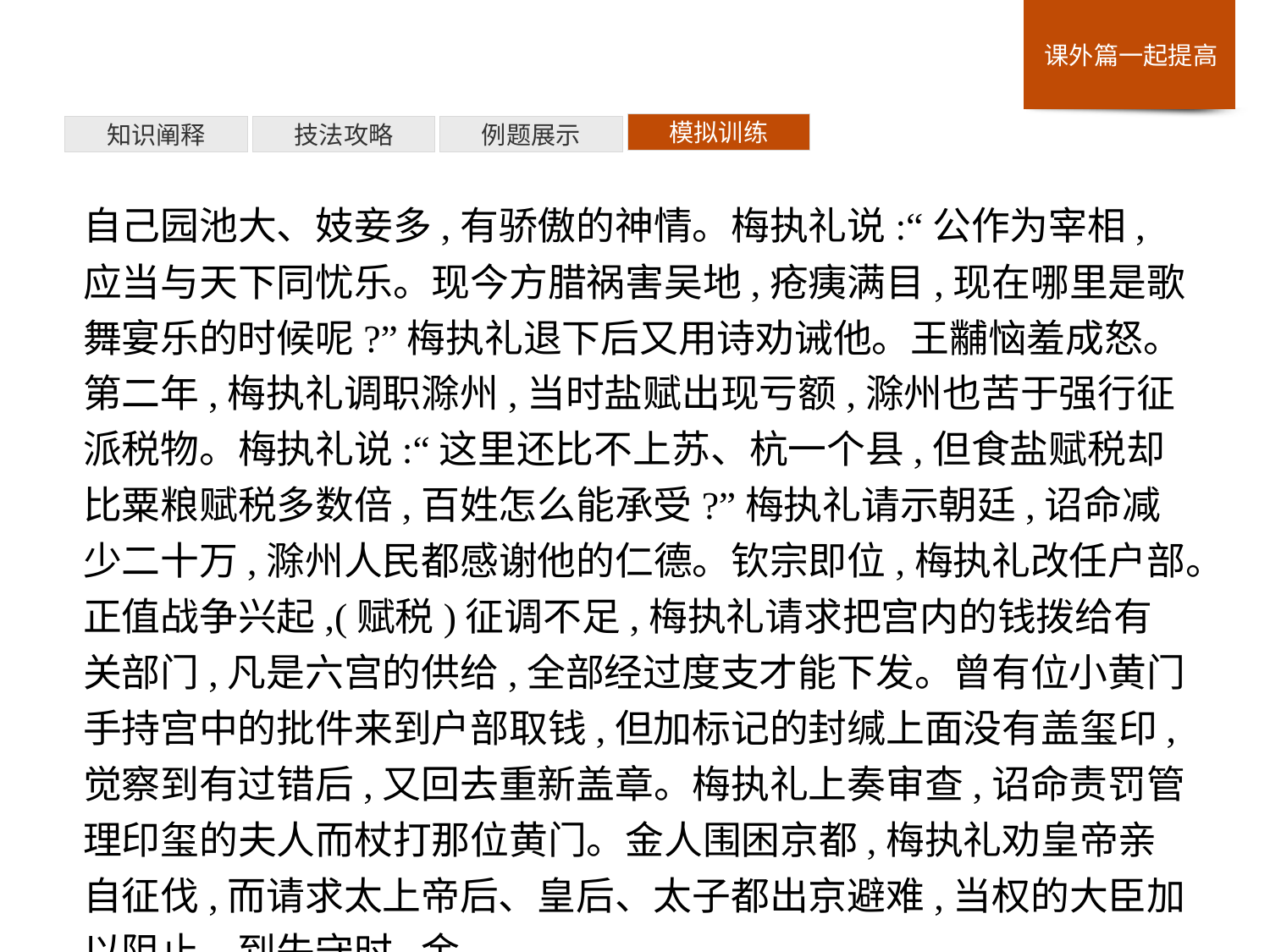

模拟训练
例题展示
技法攻略
知识阐释
自己园池大、妓妾多,有骄傲的神情。梅执礼说:“公作为宰相,应当与天下同忧乐。现今方腊祸害吴地,疮痍满目,现在哪里是歌舞宴乐的时候呢?”梅执礼退下后又用诗劝诫他。王黼恼羞成怒。第二年,梅执礼调职滁州,当时盐赋出现亏额,滁州也苦于强行征派税物。梅执礼说:“这里还比不上苏、杭一个县,但食盐赋税却比粟粮赋税多数倍,百姓怎么能承受?”梅执礼请示朝廷,诏命减少二十万,滁州人民都感谢他的仁德。钦宗即位,梅执礼改任户部。正值战争兴起,(赋税)征调不足,梅执礼请求把宫内的钱拨给有关部门,凡是六宫的供给,全部经过度支才能下发。曾有位小黄门手持宫中的批件来到户部取钱,但加标记的封缄上面没有盖玺印,觉察到有过错后,又回去重新盖章。梅执礼上奏审查,诏命责罚管理印玺的夫人而杖打那位黄门。金人围困京都,梅执礼劝皇帝亲自征伐,而请求太上帝后、皇后、太子都出京避难,当权的大臣加以阻止。到失守时,金